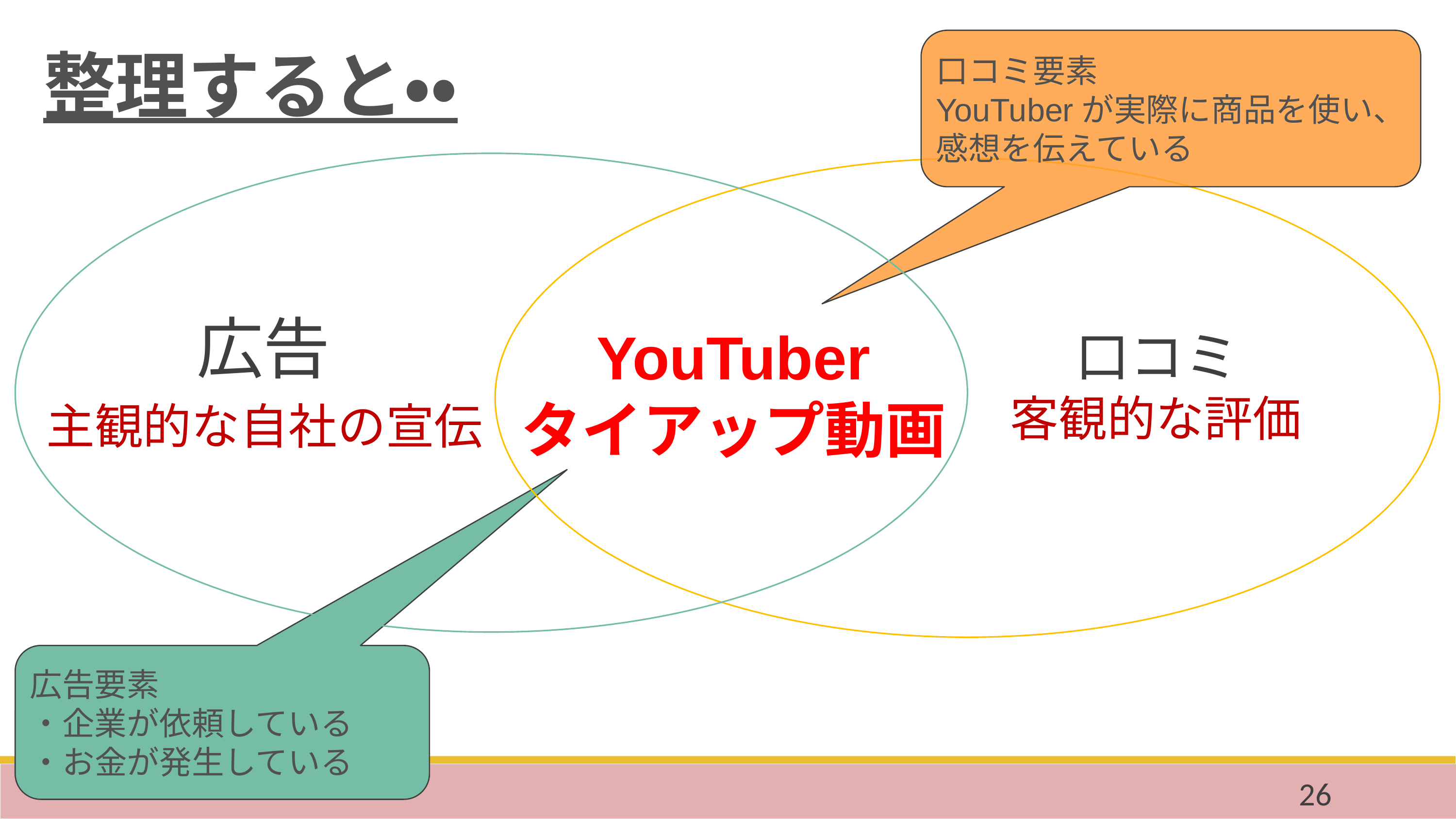

口コミ要素
YouTuberが実際に商品を使い、感想を伝えている
整理すると・・

広告
YouTuber
タイアップ動画
口コミ
客観的な評価
主観的な自社の宣伝
広告要素
・企業が依頼している
・お金が発生している
26